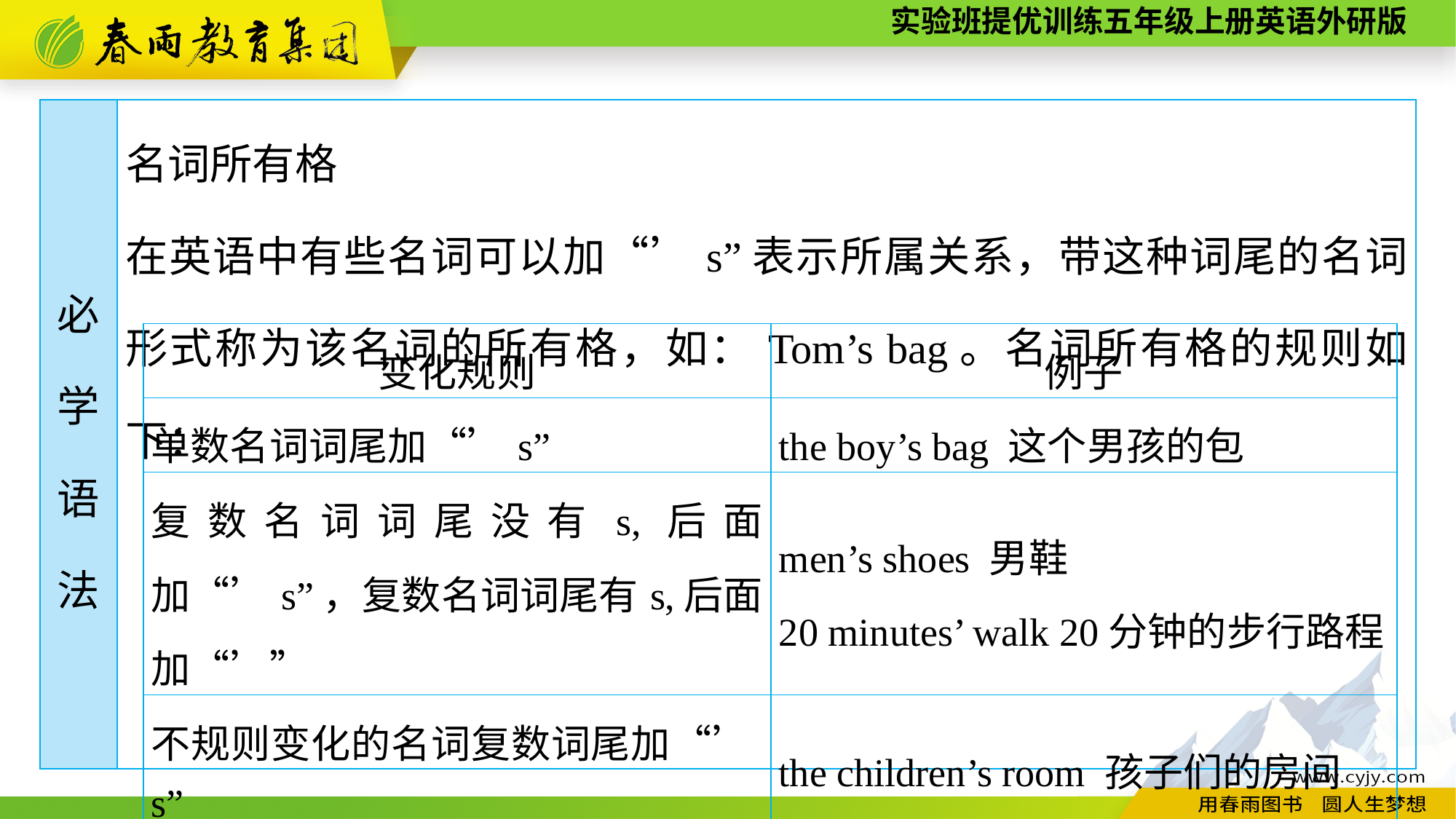

| 必 学 语 法 | 名词所有格 在英语中有些名词可以加“’s”表示所属关系，带这种词尾的名词形式称为该名词的所有格，如：Tom’s bag。名词所有格的规则如下： |
| --- | --- |
| 变化规则 | 例子 |
| --- | --- |
| 单数名词词尾加“’s” | the boy’s bag 这个男孩的包 |
| 复数名词词尾没有s,后面加“’s”，复数名词词尾有s,后面加“’” | men’s shoes 男鞋 20 minutes’ walk 20分钟的步行路程 |
| 不规则变化的名词复数词尾加“’s” | the children’s room 孩子们的房间 |